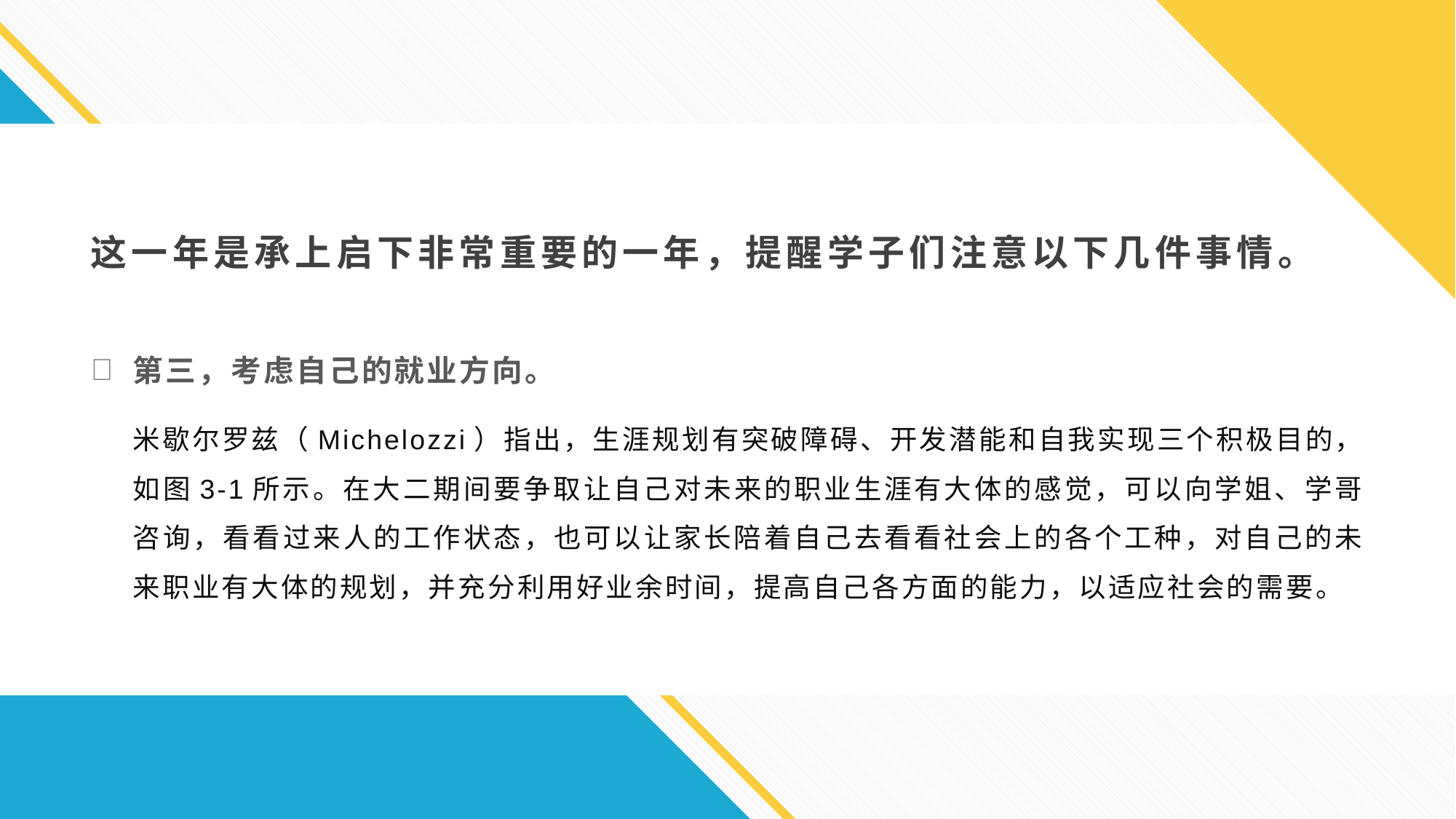

这一年是承上启下非常重要的一年，提醒学子们注意以下几件事情。
第三，考虑自己的就业方向。
米歇尔罗兹（Michelozzi）指出，生涯规划有突破障碍、开发潜能和自我实现三个积极目的，如图3-1所示。在大二期间要争取让自己对未来的职业生涯有大体的感觉，可以向学姐、学哥咨询，看看过来人的工作状态，也可以让家长陪着自己去看看社会上的各个工种，对自己的未来职业有大体的规划，并充分利用好业余时间，提高自己各方面的能力，以适应社会的需要。